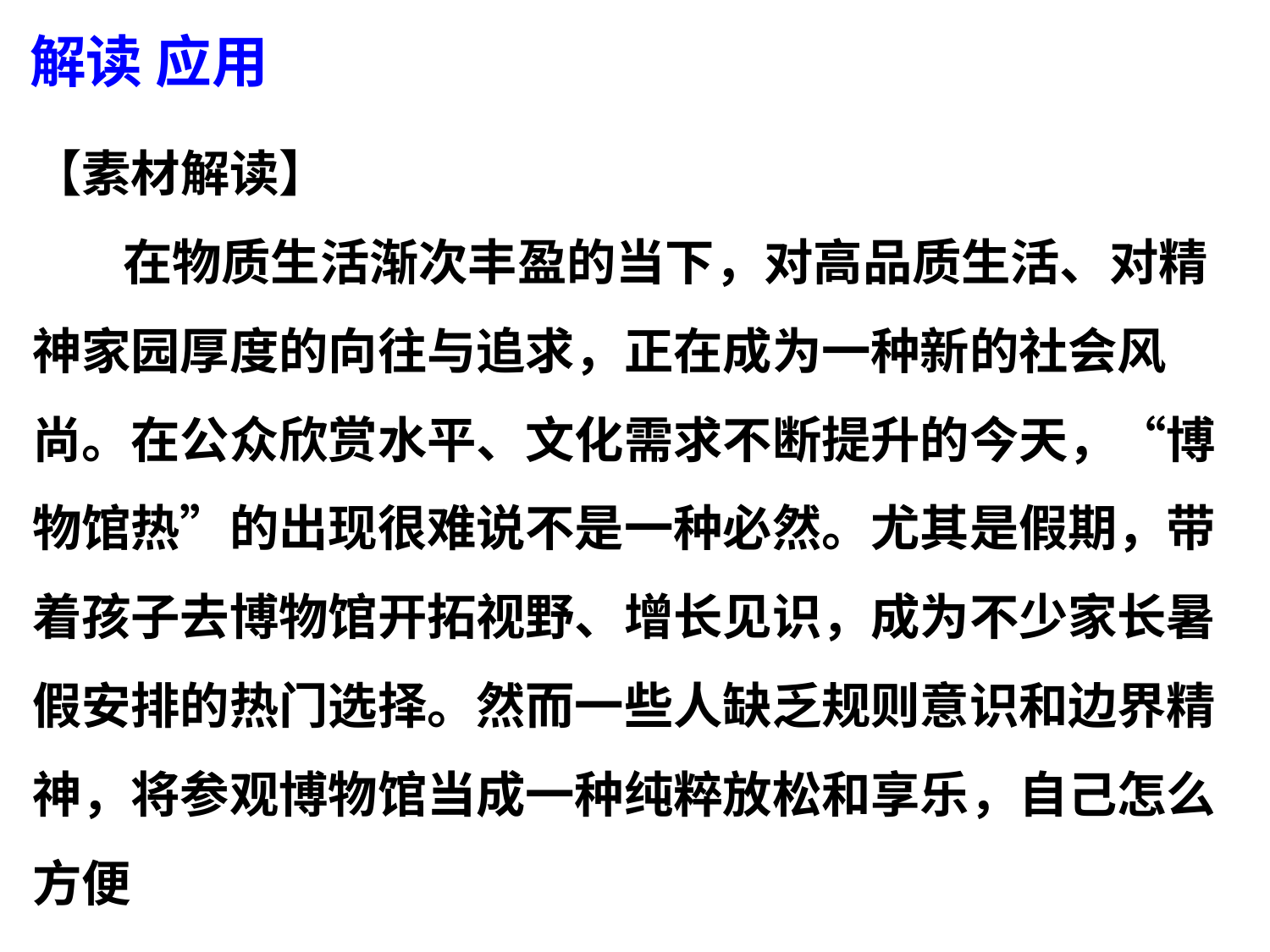

解读 应用
【素材解读】
       在物质生活渐次丰盈的当下，对高品质生活、对精神家园厚度的向往与追求，正在成为一种新的社会风尚。在公众欣赏水平、文化需求不断提升的今天，“博物馆热”的出现很难说不是一种必然。尤其是假期，带着孩子去博物馆开拓视野、增长见识，成为不少家长暑假安排的热门选择。然而一些人缺乏规则意识和边界精神，将参观博物馆当成一种纯粹放松和享乐，自己怎么方便